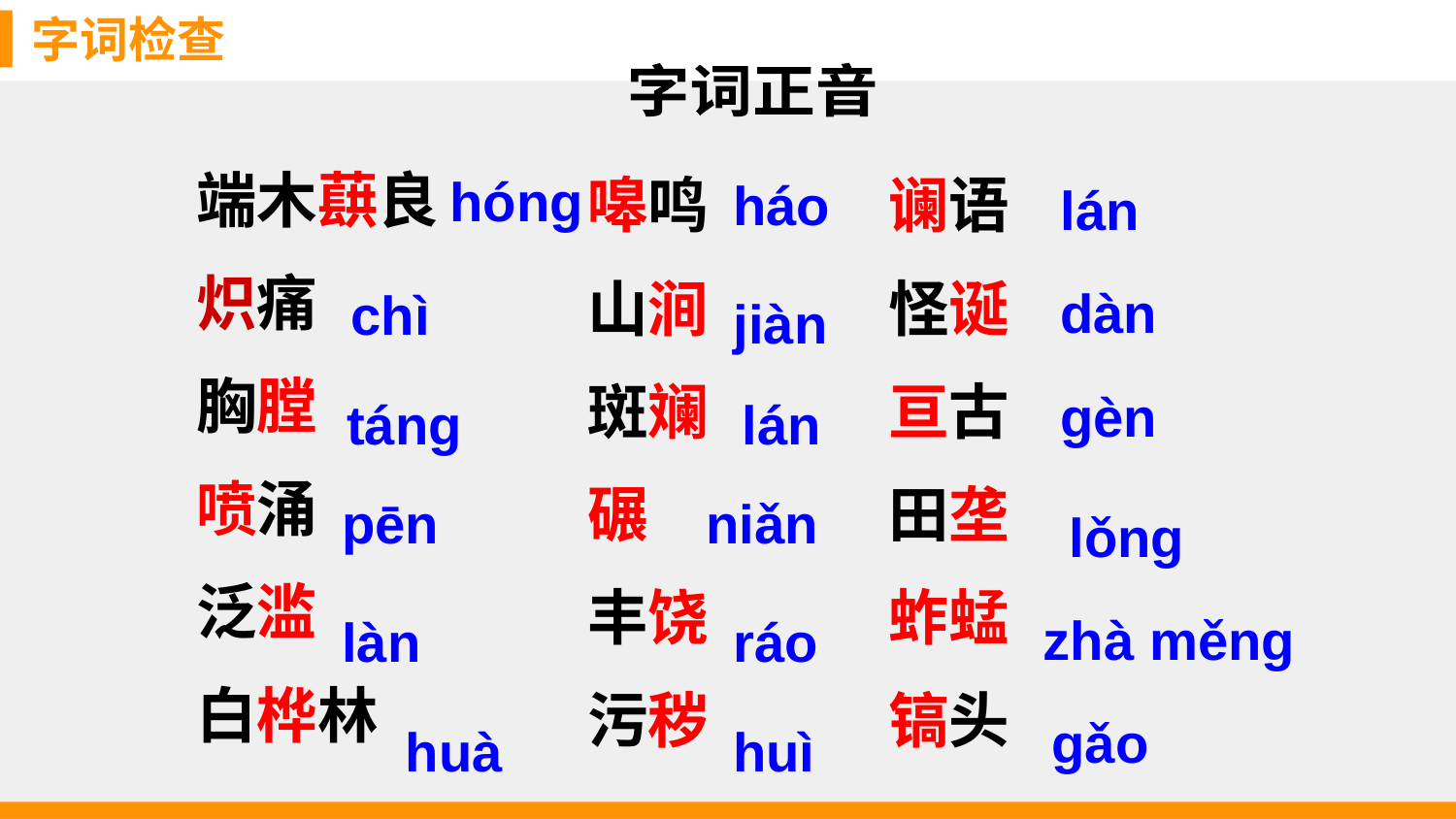

字词检查
字词正音
端木蕻良
炽痛
胸膛
喷涌
泛滥
白桦林
嗥鸣
山涧
斑斓
碾
丰饶
污秽
谰语
怪诞
亘古
田垄
蚱蜢
镐头
hóng
háo
lán
dàn
chì
jiàn
gèn
táng
lán
pēn
niǎn
lǒng
zhà měng
làn
ráo
gǎo
huà
huì